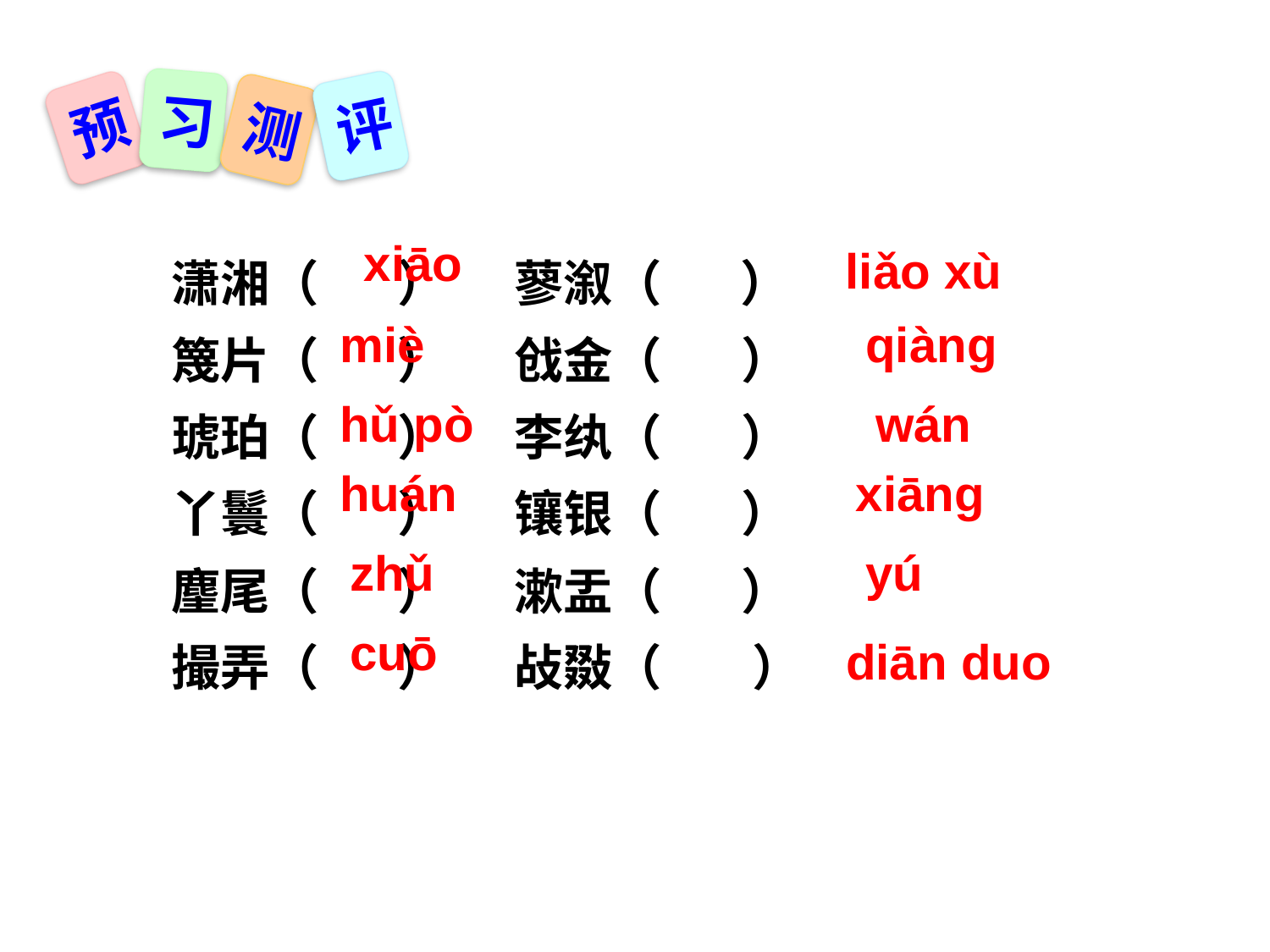

习
评
预
测

xiāo
潇湘（       ）      蓼溆（       ）
篾片（       ）      戗金（       ）
琥珀（       ）      李纨（       ）
丫鬟（       ）      镶银（       ）
麈尾（       ）      漱盂（       ）
撮弄（       ）      敁敠（        ）

liǎo xù

miè
qiànɡ

hǔ pò
wán

huán
xiānɡ

zhǔ
yú

cuō

diān duo